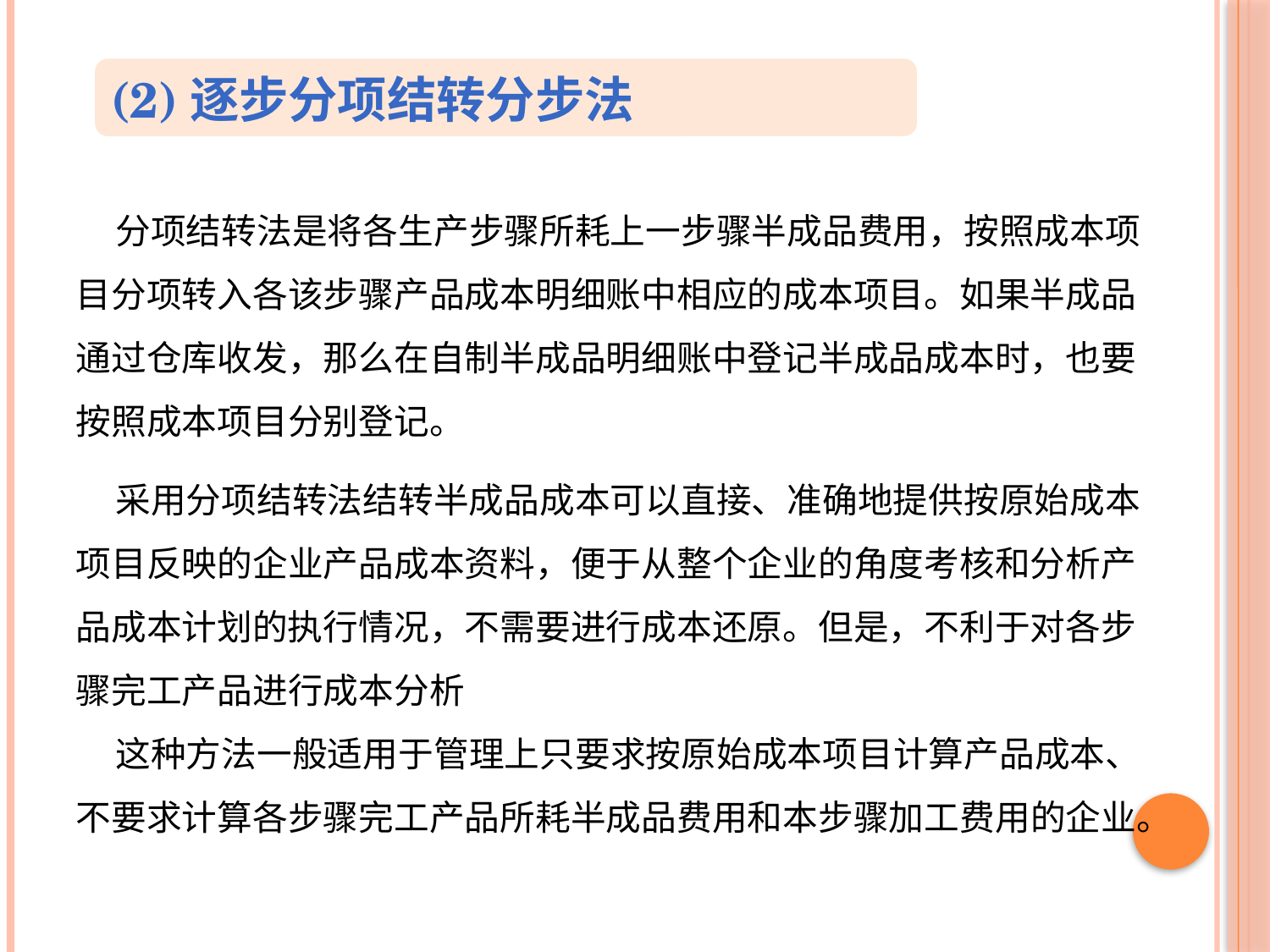

(2)逐步分项结转分步法
    分项结转法是将各生产步骤所耗上一步骤半成品费用，按照成本项目分项转入各该步骤产品成本明细账中相应的成本项目。如果半成品通过仓库收发，那么在自制半成品明细账中登记半成品成本时，也要按照成本项目分别登记。
    采用分项结转法结转半成品成本可以直接、准确地提供按原始成本项目反映的企业产品成本资料，便于从整个企业的角度考核和分析产品成本计划的执行情况，不需要进行成本还原。但是，不利于对各步骤完工产品进行成本分析
    这种方法一般适用于管理上只要求按原始成本项目计算产品成本、不要求计算各步骤完工产品所耗半成品费用和本步骤加工费用的企业。